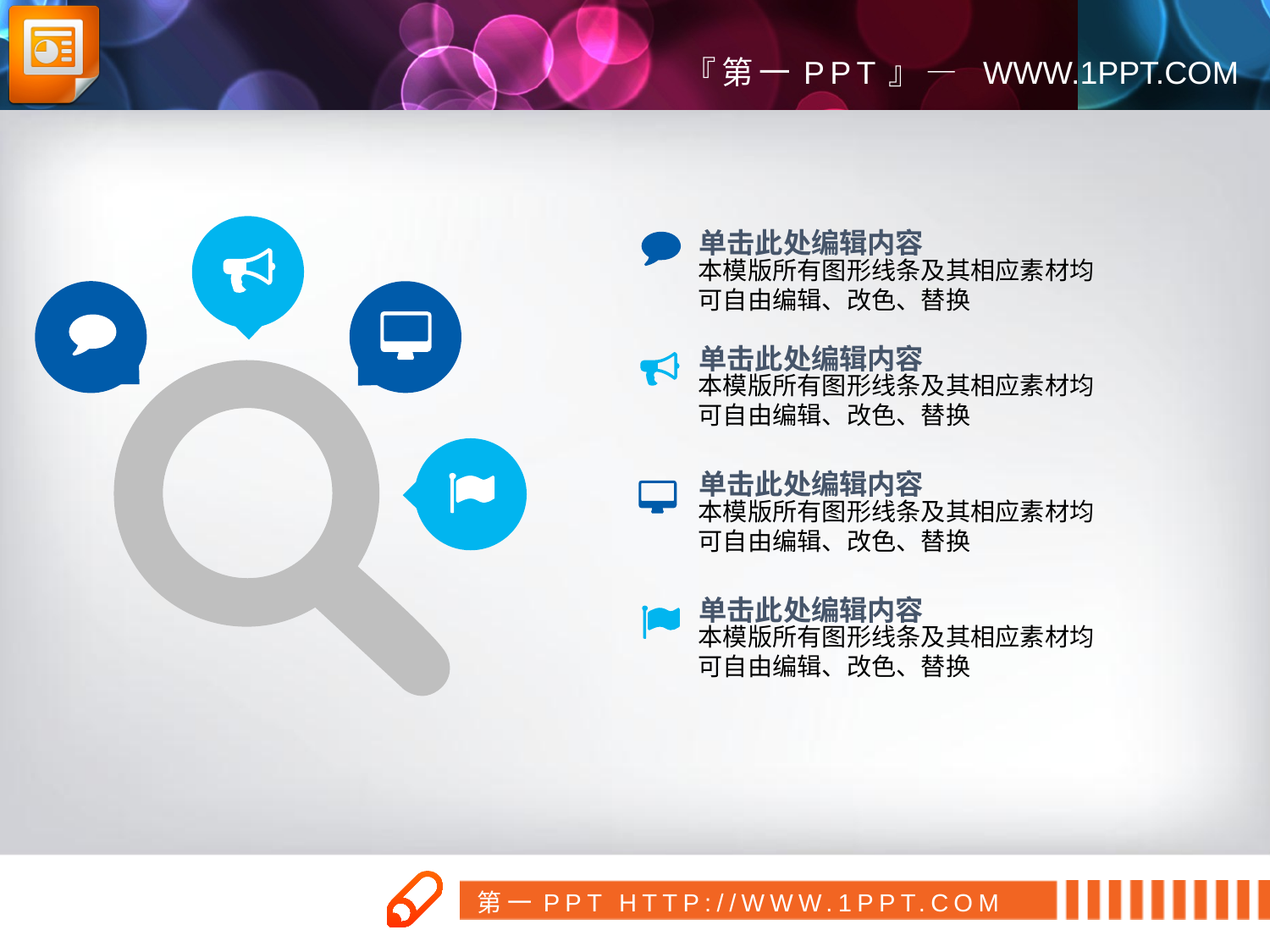

单击此处编辑内容

本模版所有图形线条及其相应素材均可自由编辑、改色、替换

单击此处编辑内容

本模版所有图形线条及其相应素材均可自由编辑、改色、替换

单击此处编辑内容

本模版所有图形线条及其相应素材均可自由编辑、改色、替换

单击此处编辑内容

本模版所有图形线条及其相应素材均可自由编辑、改色、替换